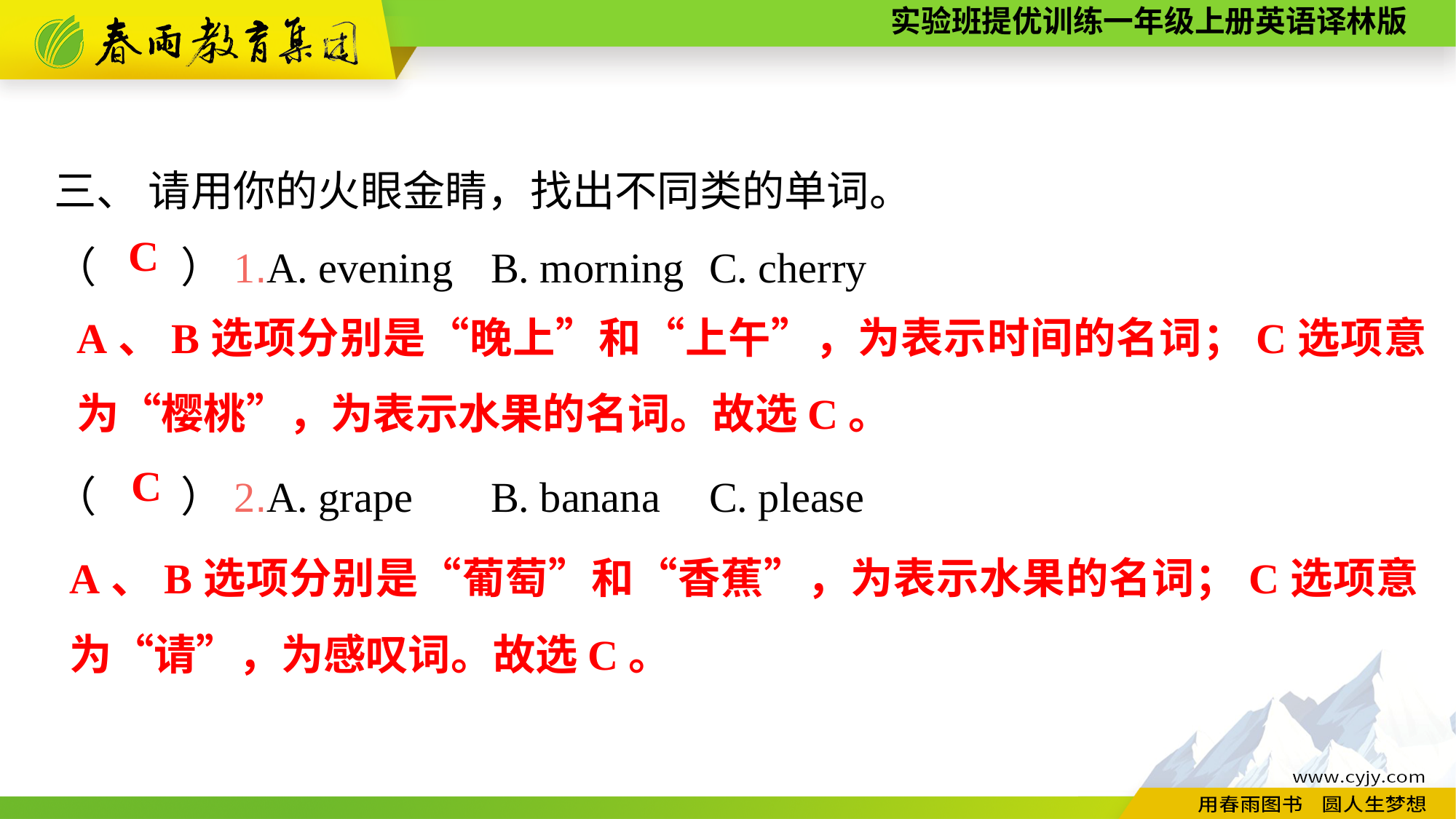

三、 请用你的火眼金睛，找出不同类的单词。
（　　）1.A. evening	B. morning	C. cherry

（　　）2.A. grape	B. banana	C. please
C
A、B选项分别是“晚上”和“上午”，为表示时间的名词；C选项意为“樱桃”，为表示水果的名词。故选C。
C
A、B选项分别是“葡萄”和“香蕉”，为表示水果的名词；C选项意为“请”，为感叹词。故选C。